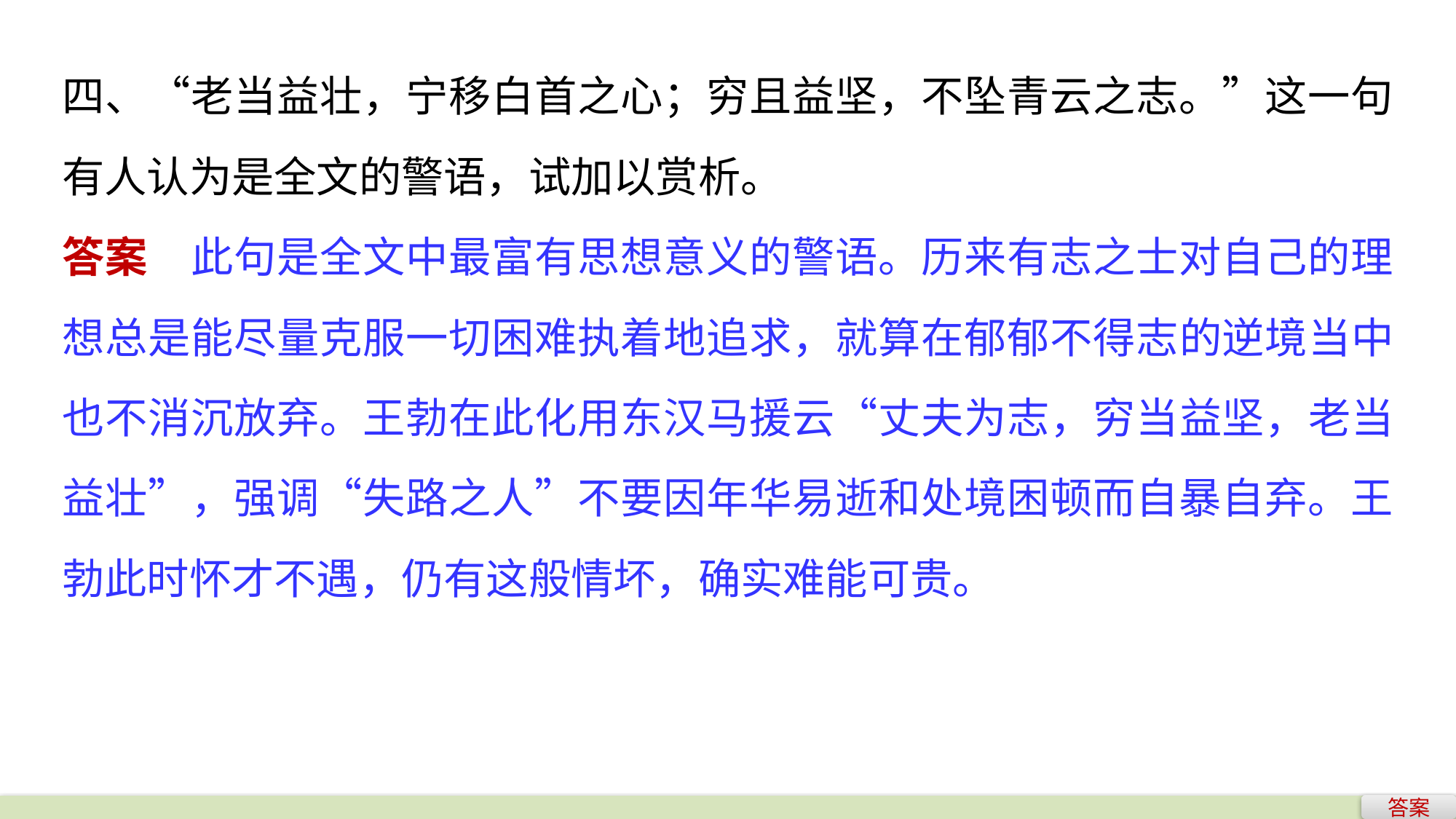

四、“老当益壮，宁移白首之心；穷且益坚，不坠青云之志。”这一句有人认为是全文的警语，试加以赏析。
答案　此句是全文中最富有思想意义的警语。历来有志之士对自己的理想总是能尽量克服一切困难执着地追求，就算在郁郁不得志的逆境当中也不消沉放弃。王勃在此化用东汉马援云“丈夫为志，穷当益坚，老当益壮”，强调“失路之人”不要因年华易逝和处境困顿而自暴自弃。王勃此时怀才不遇，仍有这般情坏，确实难能可贵。
答案